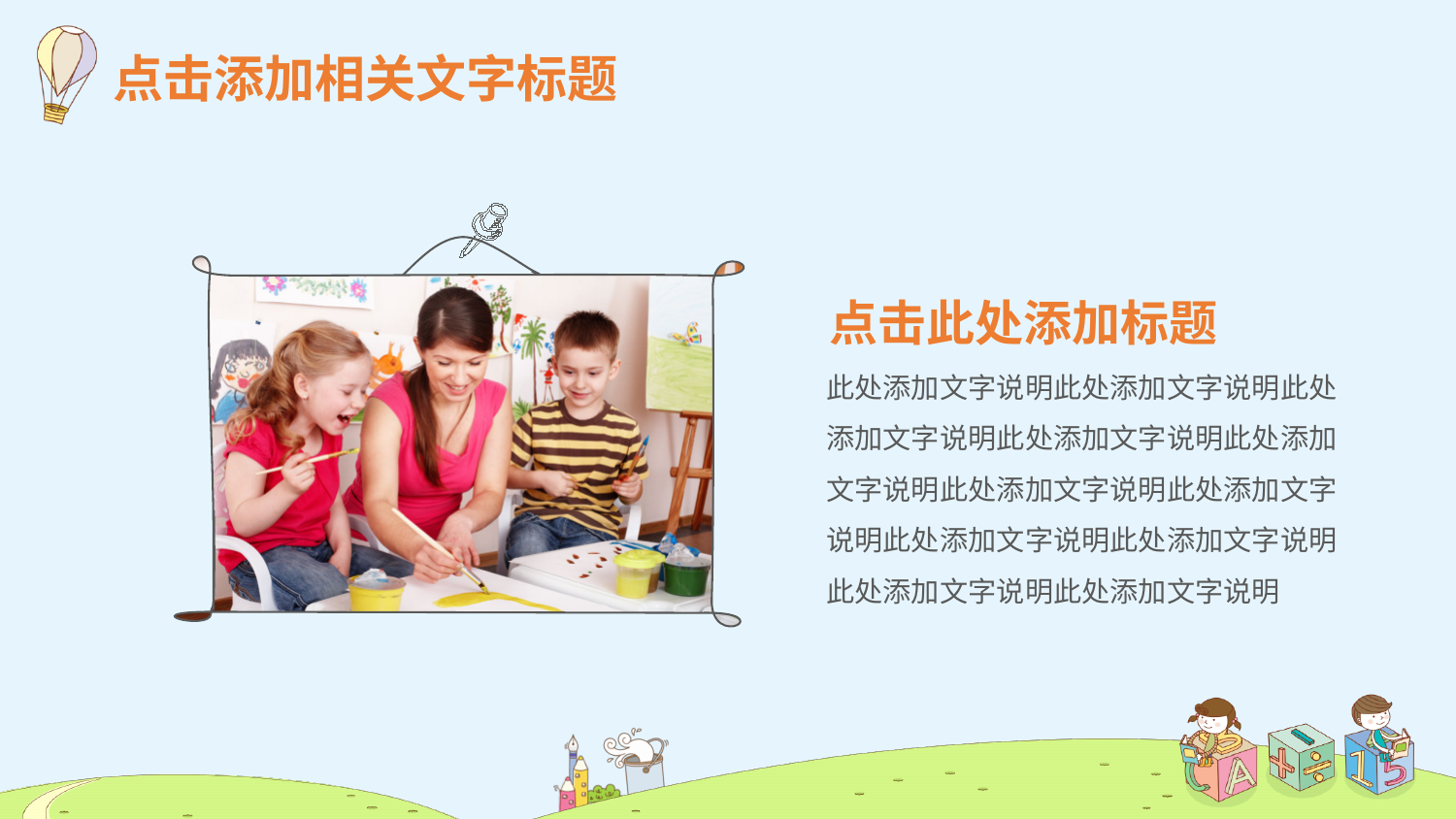

点击添加相关文字标题

点击此处添加标题
此处添加文字说明此处添加文字说明此处添加文字说明此处添加文字说明此处添加文字说明此处添加文字说明此处添加文字说明此处添加文字说明此处添加文字说明此处添加文字说明此处添加文字说明